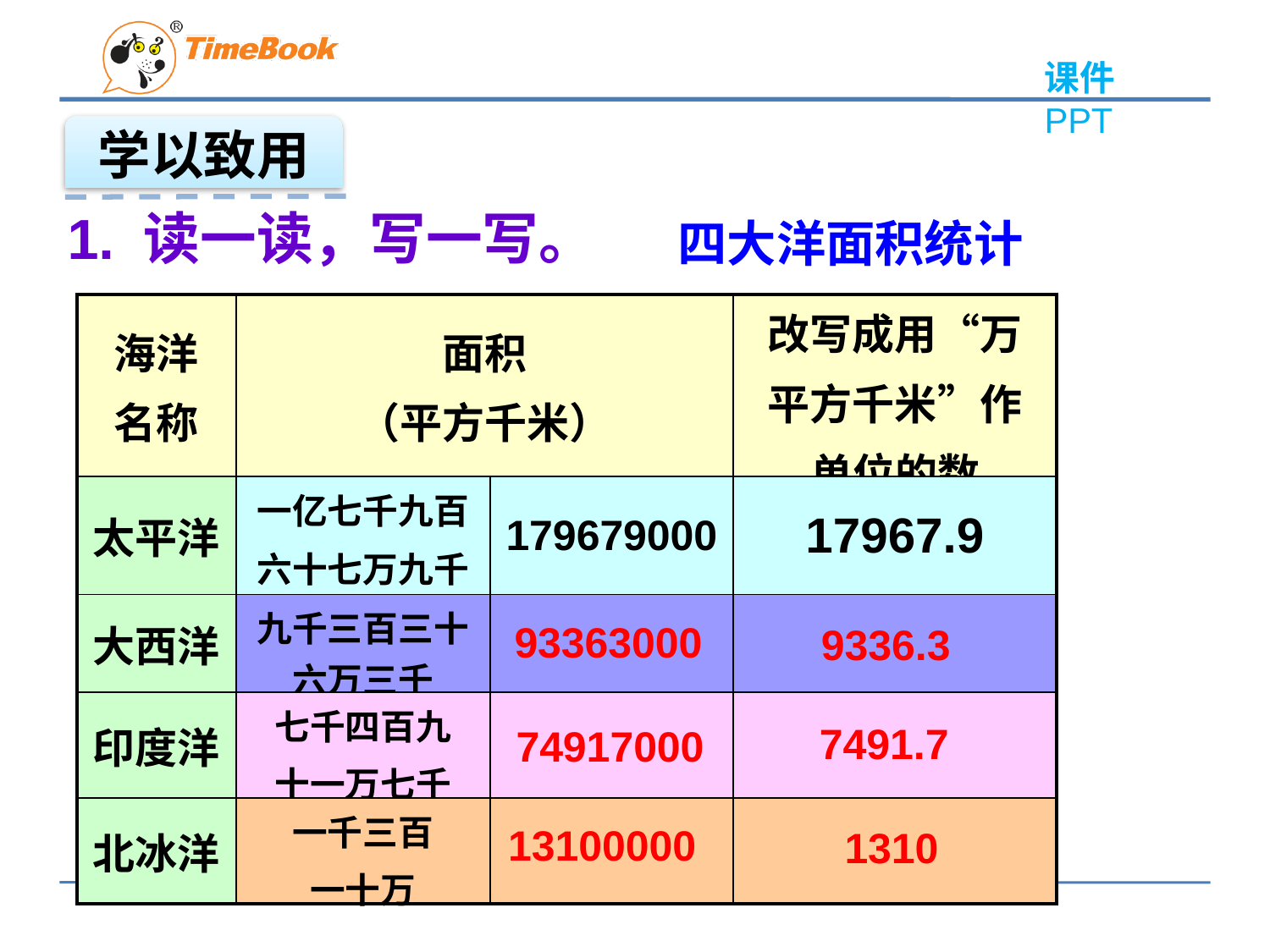

学以致用
1. 读一读，写一写。
四大洋面积统计
| 海洋 名称 | 面积 （平方千米） |  | 改写成用“万 平方千米”作 单位的数 |
| --- | --- | --- | --- |
| 太平洋 | 一亿七千九百 六十七万九千 | 179679000 | 17967.9 |
| 大西洋 | 九千三百三十六万三千 |  |  |
| 印度洋 | 七千四百九 十一万七千 |  |  |
| 北冰洋 | 一千三百 一十万 |  |  |
93363000
9336.3
7491.7
74917000
13100000
1310